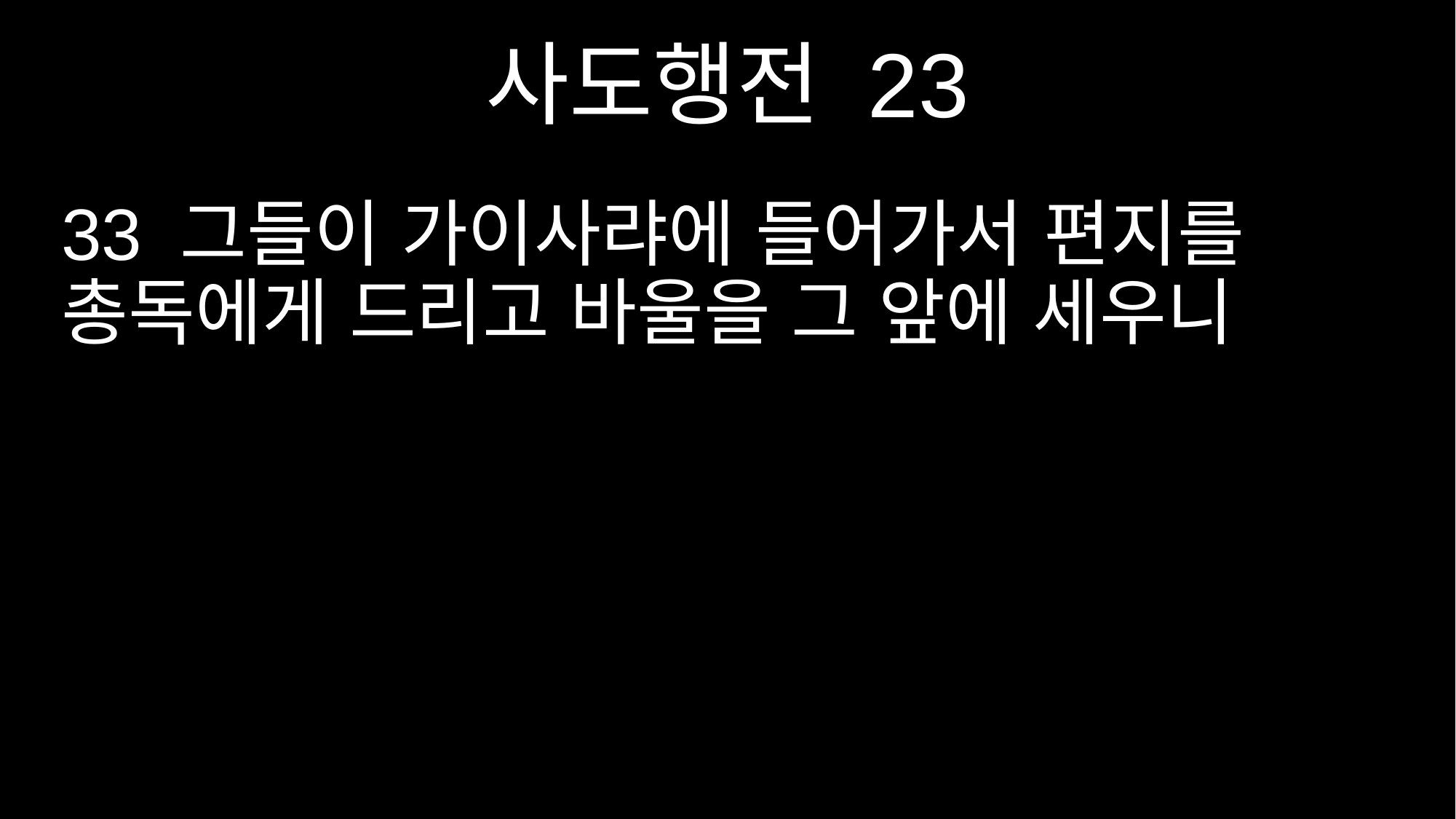

사도행전 23
33 그들이 가이사랴에 들어가서 편지를 총독에게 드리고 바울을 그 앞에 세우니